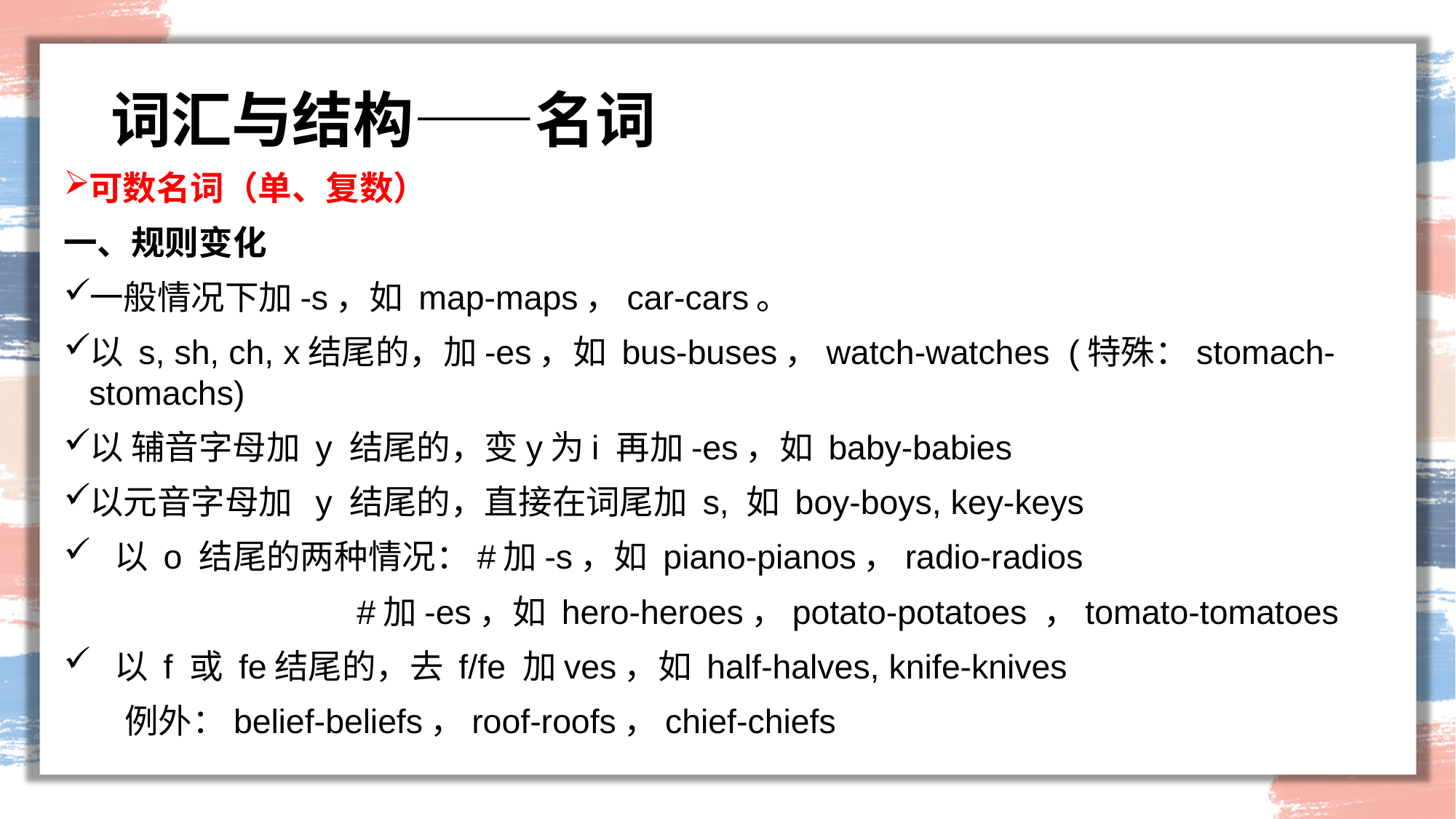

# 词汇与结构——名词
可数名词（单、复数）
一、规则变化
一般情况下加-s，如 map-maps，car-cars。
以 s, sh, ch, x结尾的，加-es，如 bus-buses，watch-watches  (特殊：stomach-stomachs)
以 辅音字母加 y 结尾的，变y为i 再加-es，如 baby-babies
以元音字母加  y 结尾的，直接在词尾加 s, 如 boy-boys, key-keys
以 o 结尾的两种情况：#加-s，如 piano-pianos，radio-radios
                               #加-es，如 hero-heroes，potato-potatoes ，tomato-tomatoes
以 f 或 fe结尾的，去 f/fe 加ves，如 half-halves, knife-knives
       例外：belief-beliefs，roof-roofs，chief-chiefs